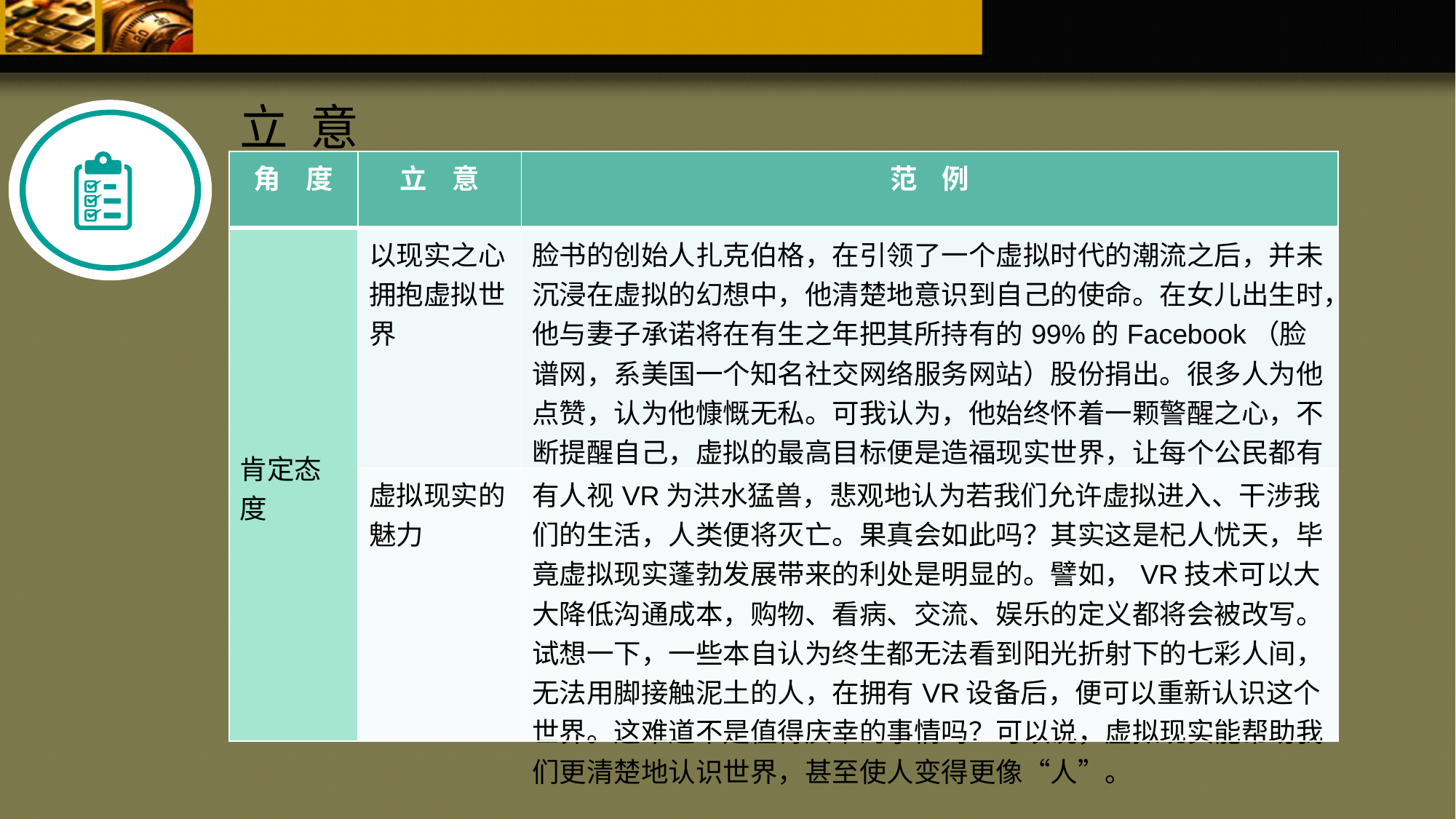

立  意

| 角 度 | 立 意 | 范 例 |
| --- | --- | --- |
| 肯定态度 | 以现实之心拥抱虚拟世界 | 脸书的创始人扎克伯格，在引领了一个虚拟时代的潮流之后，并未沉浸在虚拟的幻想中，他清楚地意识到自己的使命。在女儿出生时，他与妻子承诺将在有生之年把其所持有的99%的Facebook（脸谱网，系美国一个知名社交网络服务网站）股份捐出。很多人为他点赞，认为他慷慨无私。可我认为，他始终怀着一颗警醒之心，不断提醒自己，虚拟的最高目标便是造福现实世界，让每个公民都有畅游虚拟世界的权利。 |
|  | 虚拟现实的魅力 | 有人视VR为洪水猛兽，悲观地认为若我们允许虚拟进入、干涉我们的生活，人类便将灭亡。果真会如此吗？其实这是杞人忧天，毕竟虚拟现实蓬勃发展带来的利处是明显的。譬如，VR技术可以大大降低沟通成本，购物、看病、交流、娱乐的定义都将会被改写。试想一下，一些本自认为终生都无法看到阳光折射下的七彩人间，无法用脚接触泥土的人，在拥有VR设备后，便可以重新认识这个世界。这难道不是值得庆幸的事情吗？可以说，虚拟现实能帮助我们更清楚地认识世界，甚至使人变得更像“人”。 |